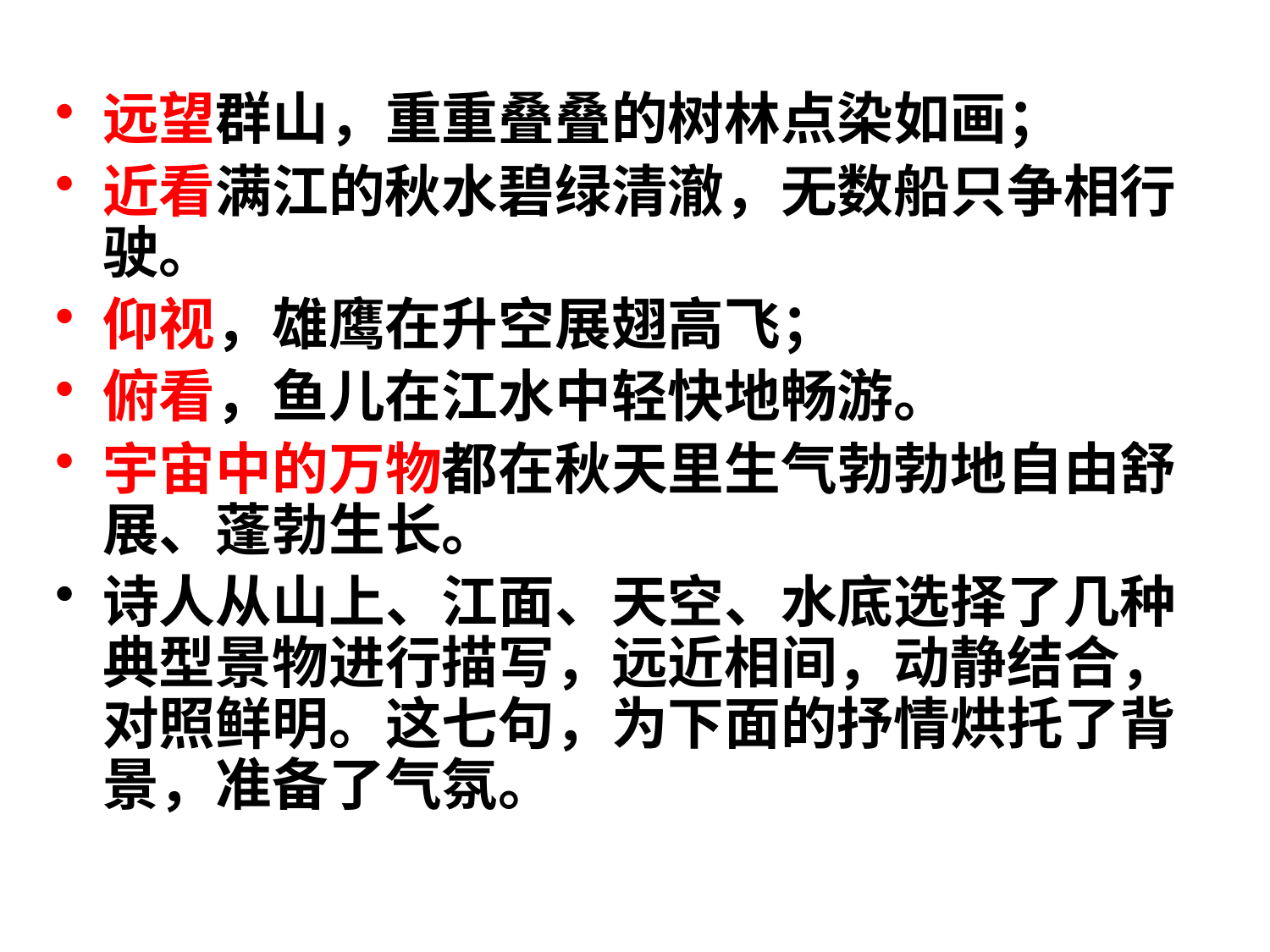

远望群山，重重叠叠的树林点染如画；
近看满江的秋水碧绿清澈，无数船只争相行驶。
仰视，雄鹰在升空展翅高飞；
俯看，鱼儿在江水中轻快地畅游。
宇宙中的万物都在秋天里生气勃勃地自由舒展、蓬勃生长。
诗人从山上、江面、天空、水底选择了几种典型景物进行描写，远近相间，动静结合，对照鲜明。这七句，为下面的抒情烘托了背景，准备了气氛。